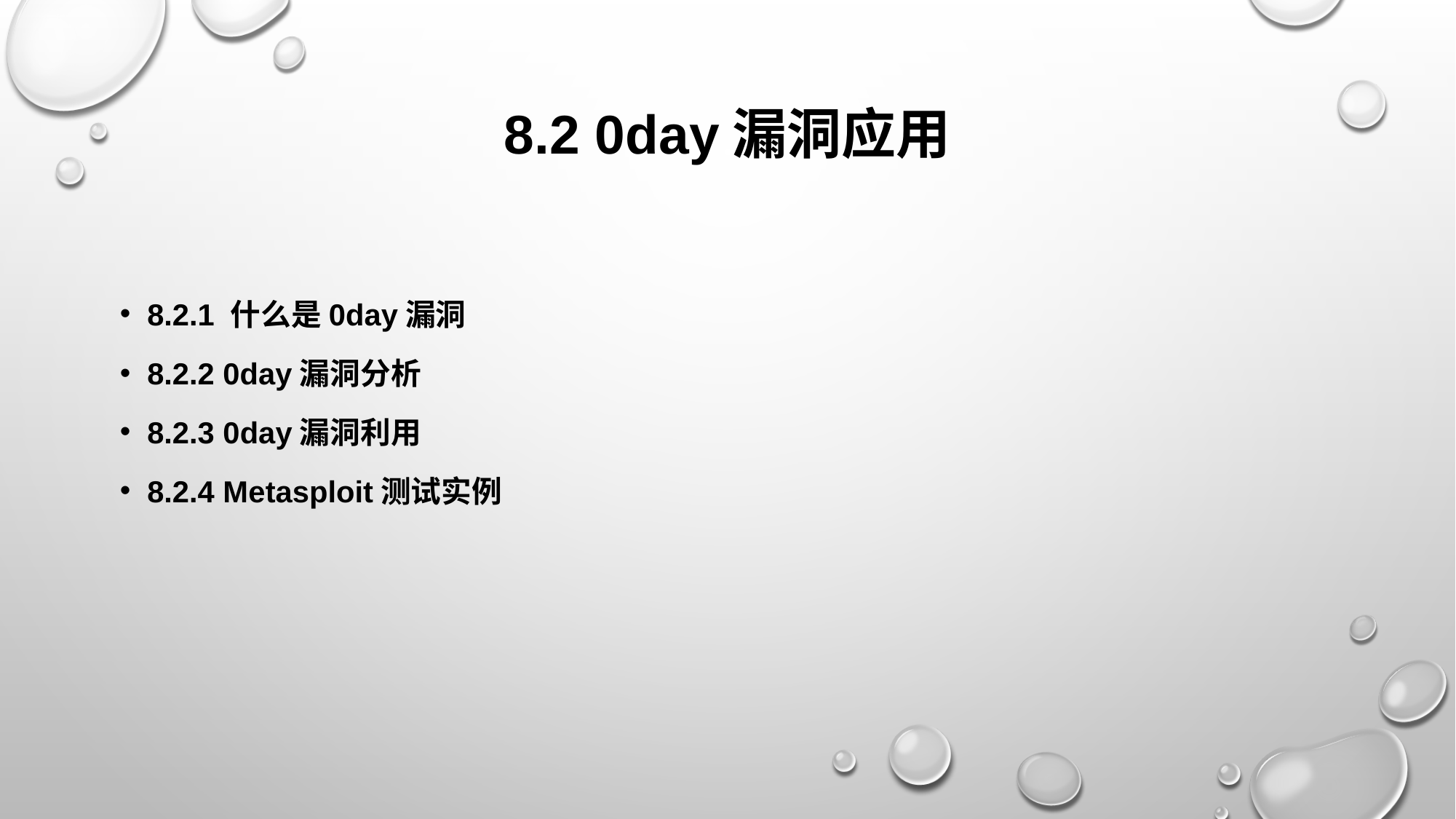

# 8.2 0day漏洞应用
8.2.1 什么是0day漏洞
8.2.2 0day漏洞分析
8.2.3 0day漏洞利用
8.2.4 Metasploit测试实例